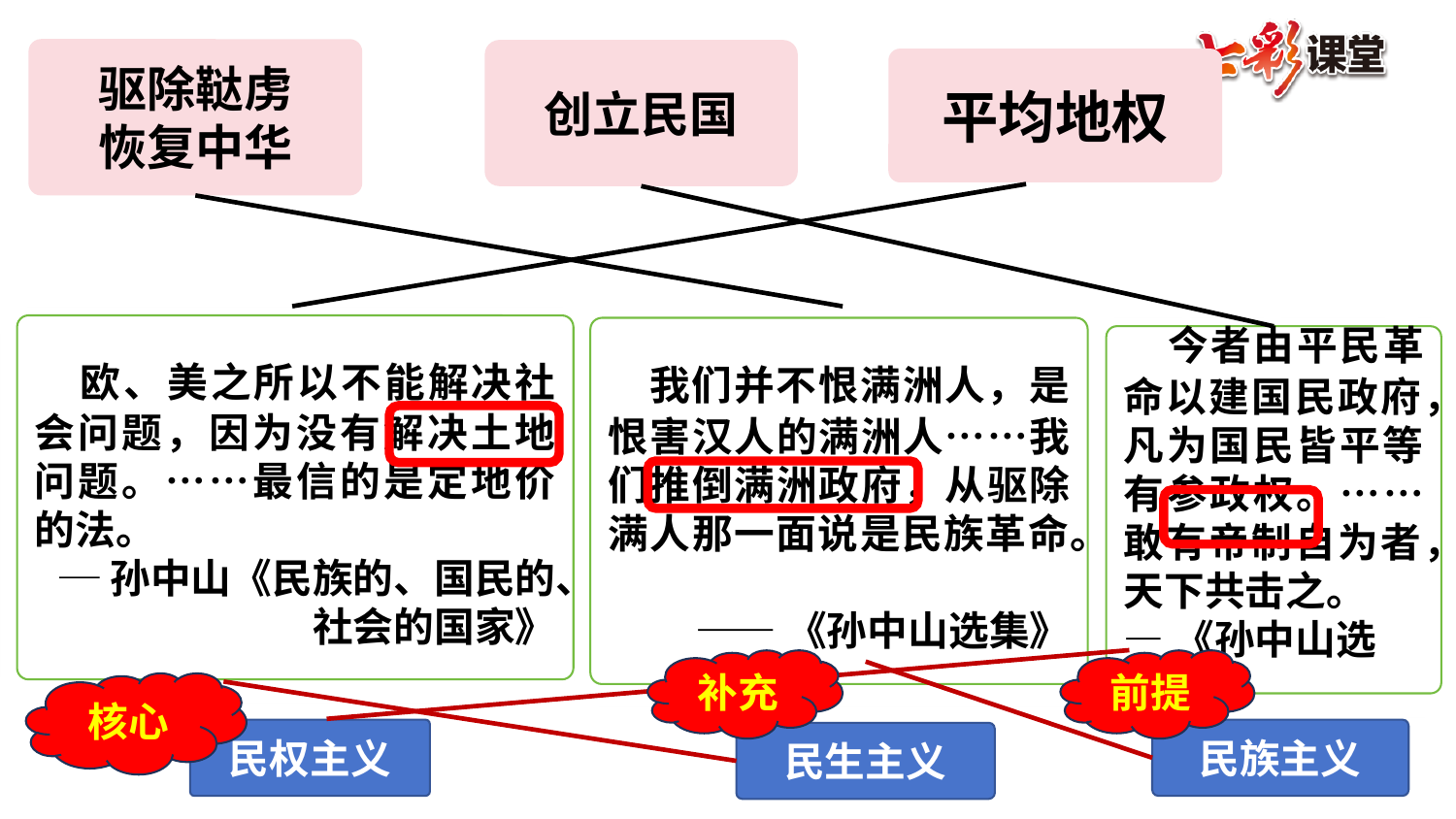

驱除鞑虏
恢复中华
创立民国
平均地权
  欧、美之所以不能解决社会问题，因为没有解决土地问题。……最信的是定地价的法。
 ─孙中山《民族的、国民的、社会的国家》
  我们并不恨满洲人，是恨害汉人的满洲人……我们推倒满洲政府，从驱除满人那一面说是民族革命。

——《孙中山选集》
  今者由平民革命以建国民政府，凡为国民皆平等有参政权。……敢有帝制自为者，天下共击之。
—《孙中山选集》

补充
前提
核心
民权主义
民族主义
民生主义